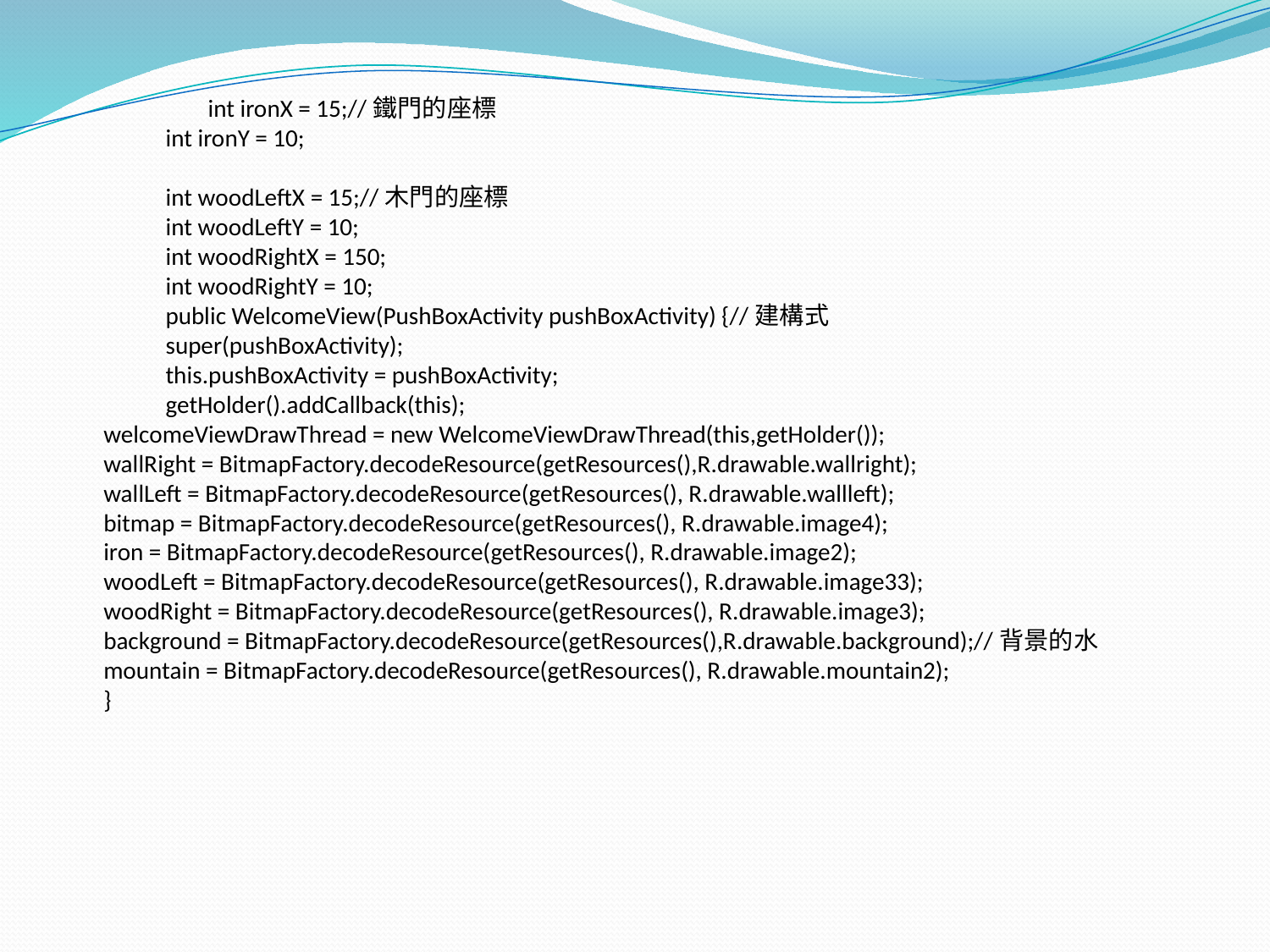

int ironX = 15;//鐵門的座標
	int ironY = 10;

	int woodLeftX = 15;//木門的座標
	int woodLeftY = 10;
	int woodRightX = 150;
	int woodRightY = 10;
	public WelcomeView(PushBoxActivity pushBoxActivity) {//建構式
	super(pushBoxActivity);
	this.pushBoxActivity = pushBoxActivity;
	getHolder().addCallback(this);
welcomeViewDrawThread = new WelcomeViewDrawThread(this,getHolder());
wallRight = BitmapFactory.decodeResource(getResources(),R.drawable.wallright);
wallLeft = BitmapFactory.decodeResource(getResources(), R.drawable.wallleft);
bitmap = BitmapFactory.decodeResource(getResources(), R.drawable.image4);
iron = BitmapFactory.decodeResource(getResources(), R.drawable.image2);
woodLeft = BitmapFactory.decodeResource(getResources(), R.drawable.image33);
woodRight = BitmapFactory.decodeResource(getResources(), R.drawable.image3);
background = BitmapFactory.decodeResource(getResources(),R.drawable.background);//背景的水
mountain = BitmapFactory.decodeResource(getResources(), R.drawable.mountain2);
}